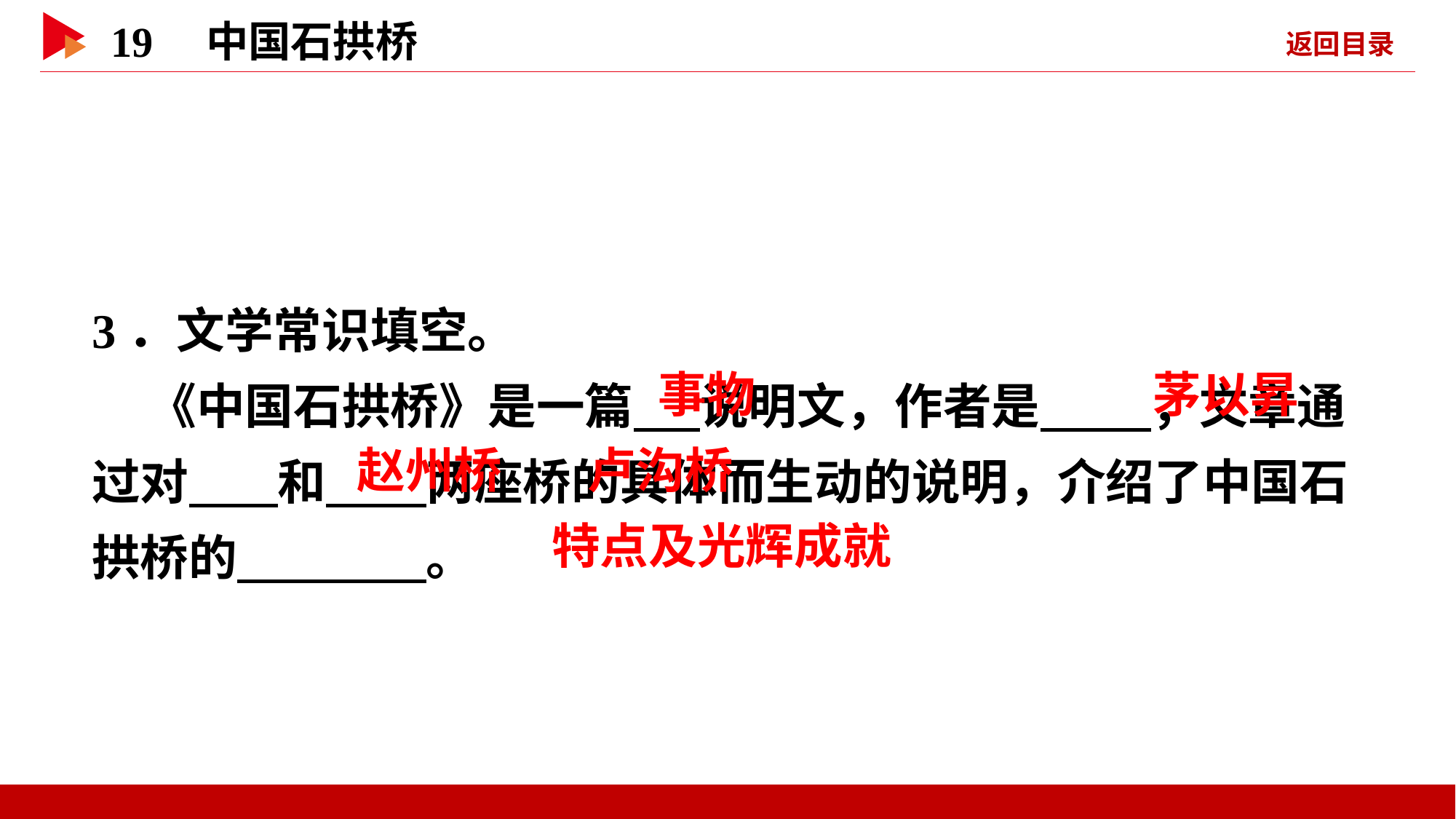

3．文学常识填空。
 《中国石拱桥》是一篇      说明文，作者是          ，文章通过对        和         两座桥的具体而生动的说明，介绍了中国石拱桥的                 。
 事物
 茅以昇
 赵州桥
 卢沟桥
 特点及光辉成就